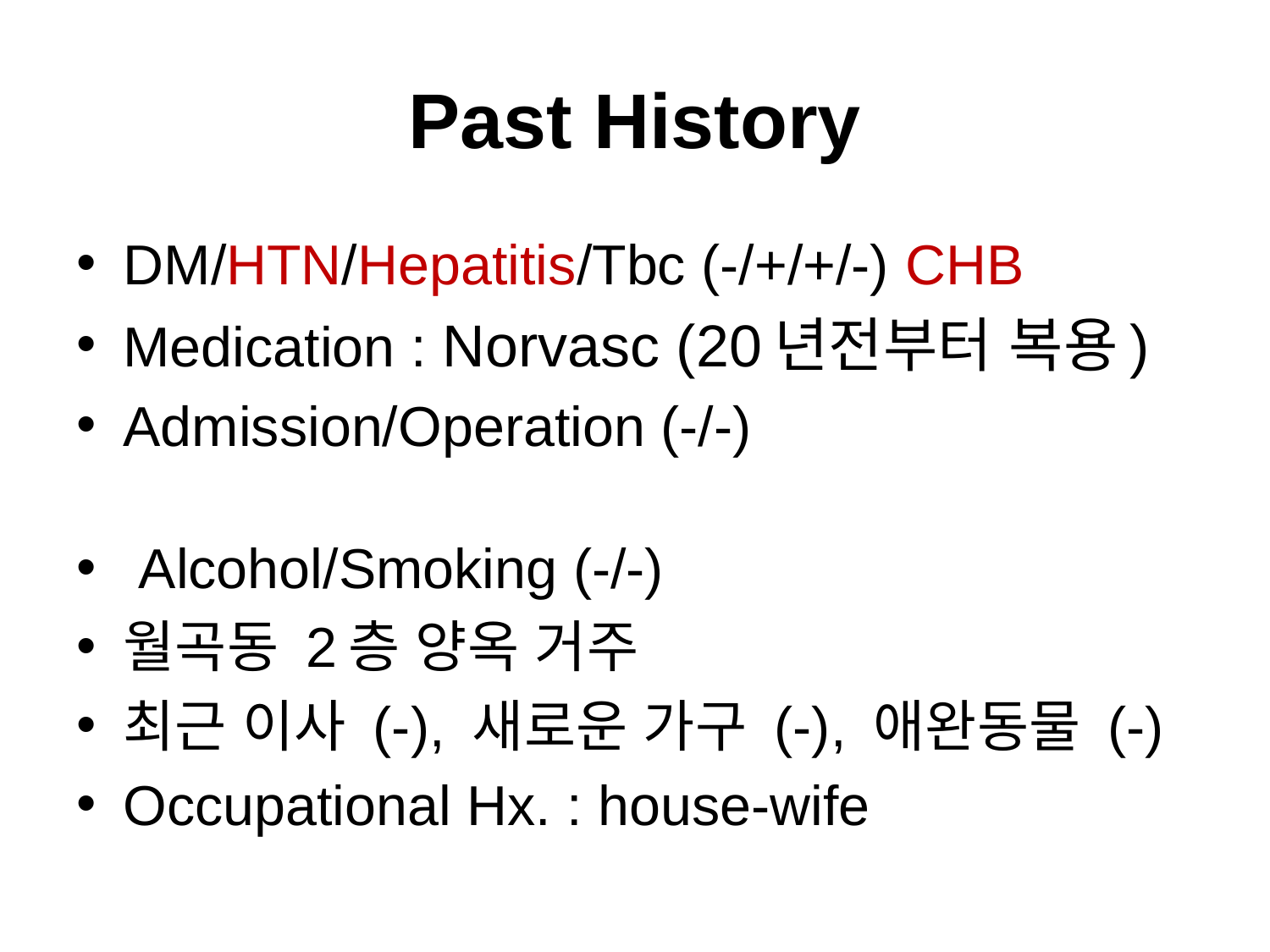

# Past History
DM/HTN/Hepatitis/Tbc (-/+/+/-) CHB
Medication : Norvasc (20년전부터 복용)
Admission/Operation (-/-)

 Alcohol/Smoking (-/-)
월곡동 2층 양옥 거주
최근 이사 (-), 새로운 가구 (-), 애완동물 (-)
Occupational Hx. : house-wife